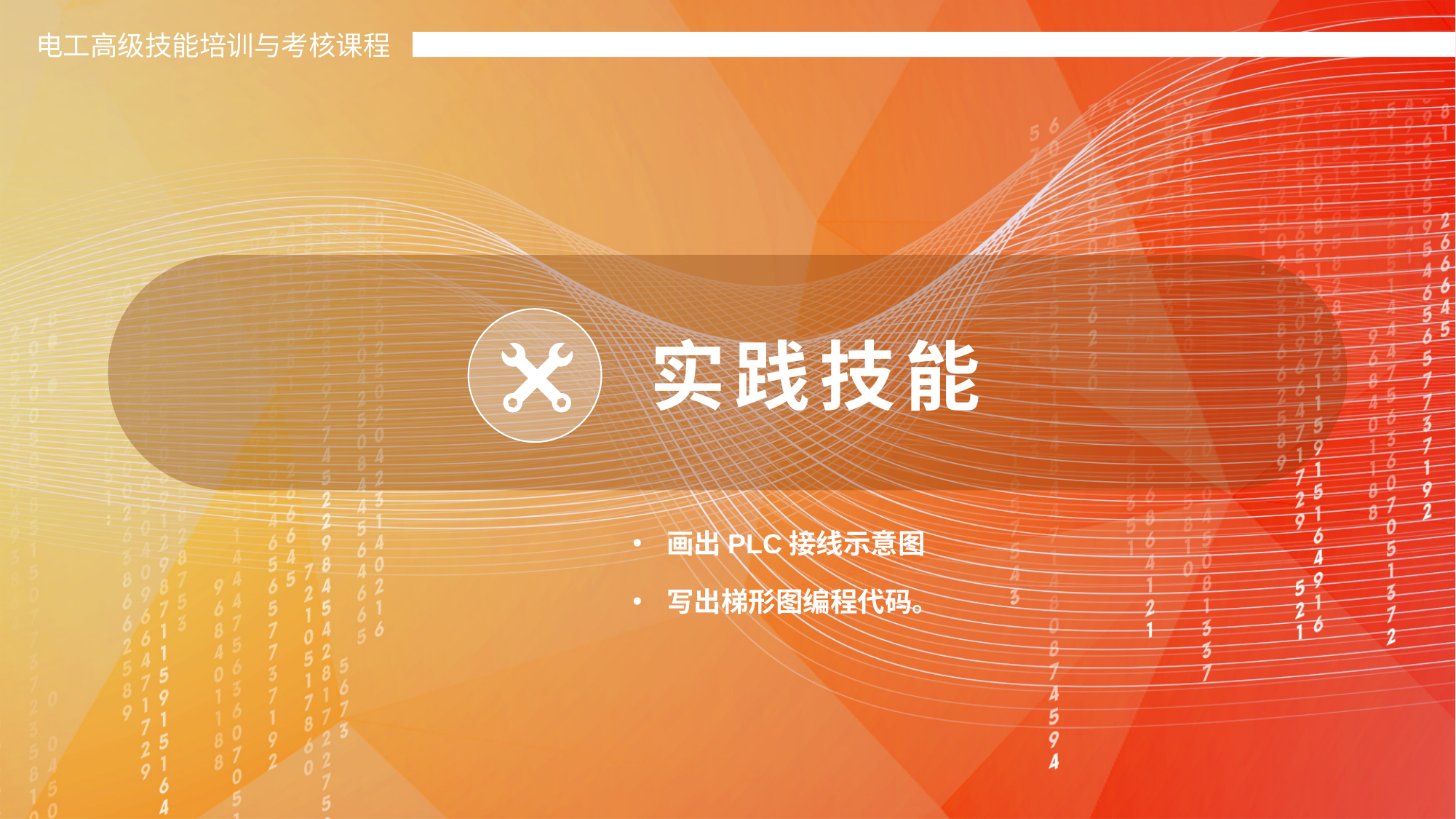

电工高级技能培训与考核课程

实践技能
画出PLC接线示意图
写出梯形图编程代码。